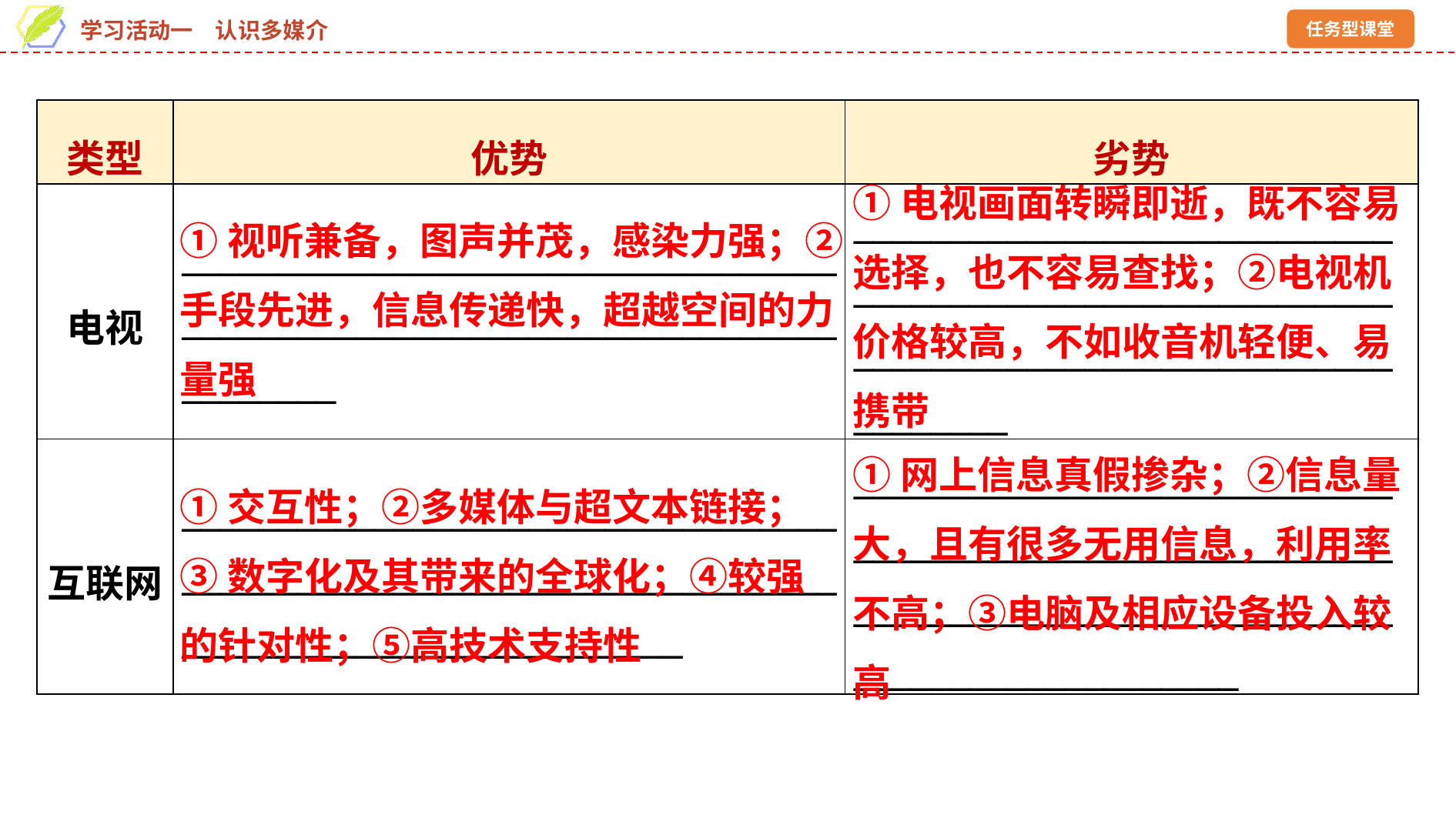

| 类型 | 优势 | 劣势 |
| --- | --- | --- |
| 电视 | \_\_\_\_\_\_\_\_\_\_\_\_\_\_\_\_\_\_\_\_\_\_\_\_\_\_\_\_\_\_\_\_\_\_\_\_\_\_\_\_\_\_\_\_\_\_\_\_\_\_\_\_\_\_\_\_\_\_\_\_\_\_\_\_\_\_\_\_\_\_\_\_\_\_\_\_ | \_\_\_\_\_\_\_\_\_\_\_\_\_\_\_\_\_\_\_\_\_\_\_\_\_\_\_\_\_\_\_\_\_\_\_\_\_\_\_\_\_\_\_\_\_\_\_\_\_\_\_\_\_\_\_\_\_\_\_\_\_\_\_\_\_\_\_\_\_\_\_\_\_\_\_\_\_\_\_\_\_\_\_\_\_\_\_\_\_\_\_\_ |
| 互联网 | \_\_\_\_\_\_\_\_\_\_\_\_\_\_\_\_\_\_\_\_\_\_\_\_\_\_\_\_\_\_\_\_\_\_\_\_\_\_\_\_\_\_\_\_\_\_\_\_\_\_\_\_\_\_\_\_\_\_\_\_\_\_\_\_\_\_\_\_\_\_\_\_\_\_\_\_\_\_\_\_\_\_\_\_\_\_\_\_\_\_\_\_\_\_ | \_\_\_\_\_\_\_\_\_\_\_\_\_\_\_\_\_\_\_\_\_\_\_\_\_\_\_\_\_\_\_\_\_\_\_\_\_\_\_\_\_\_\_\_\_\_\_\_\_\_\_\_\_\_\_\_\_\_\_\_\_\_\_\_\_\_\_\_\_\_\_\_\_\_\_\_\_\_\_\_\_\_\_\_\_\_\_\_\_\_\_\_\_\_\_\_\_\_\_\_\_\_\_\_ |
①电视画面转瞬即逝，既不容易选择，也不容易查找；②电视机价格较高，不如收音机轻便、易携带
①视听兼备，图声并茂，感染力强；②手段先进，信息传递快，超越空间的力量强
①网上信息真假掺杂；②信息量大，且有很多无用信息，利用率不高；③电脑及相应设备投入较高
①交互性；②多媒体与超文本链接；
③数字化及其带来的全球化；④较强的针对性；⑤高技术支持性